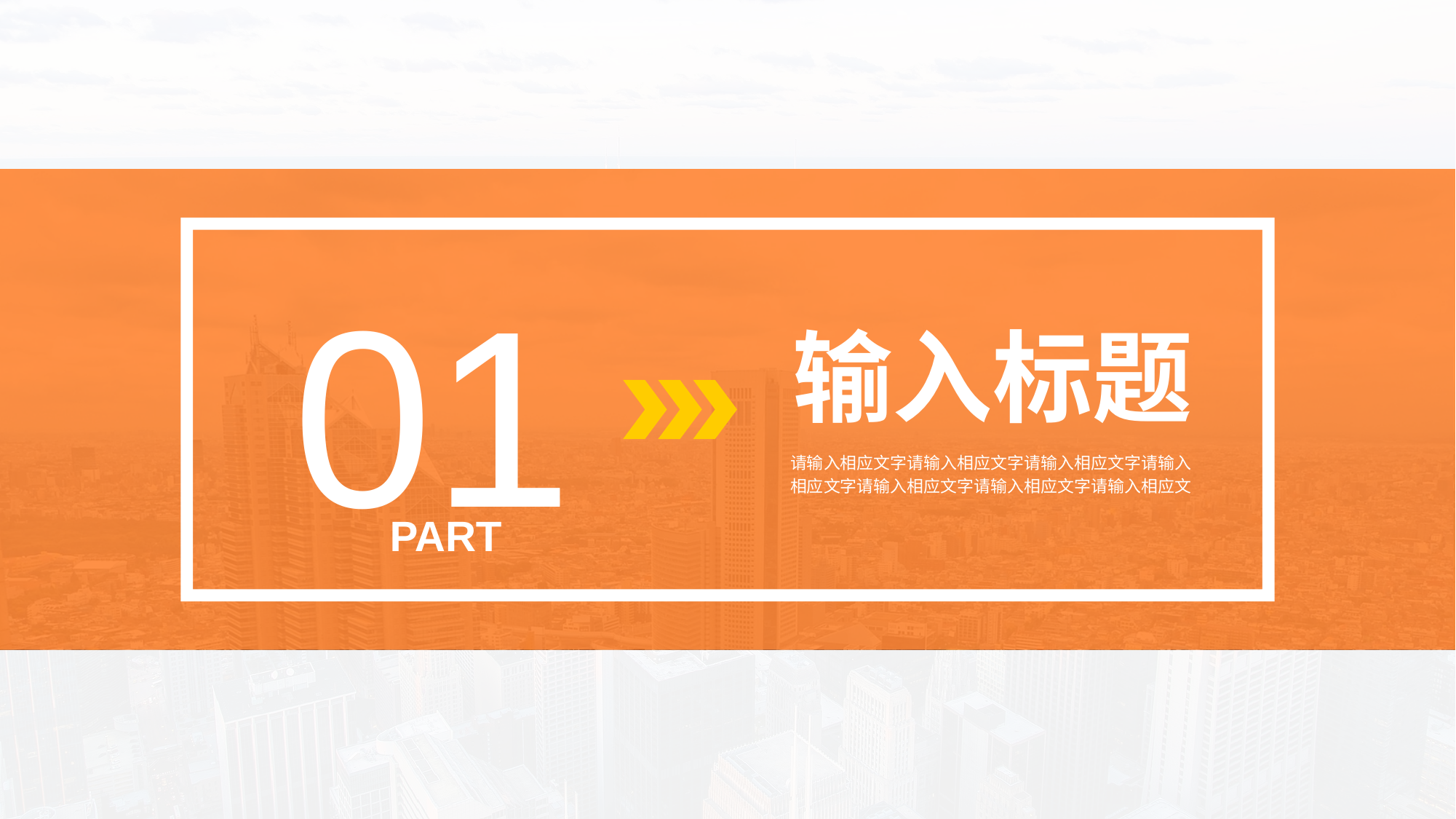

01
输入标题

请输入相应文字请输入相应文字请输入相应文字请输入相应文字请输入相应文字请输入相应文字请输入相应文
PART